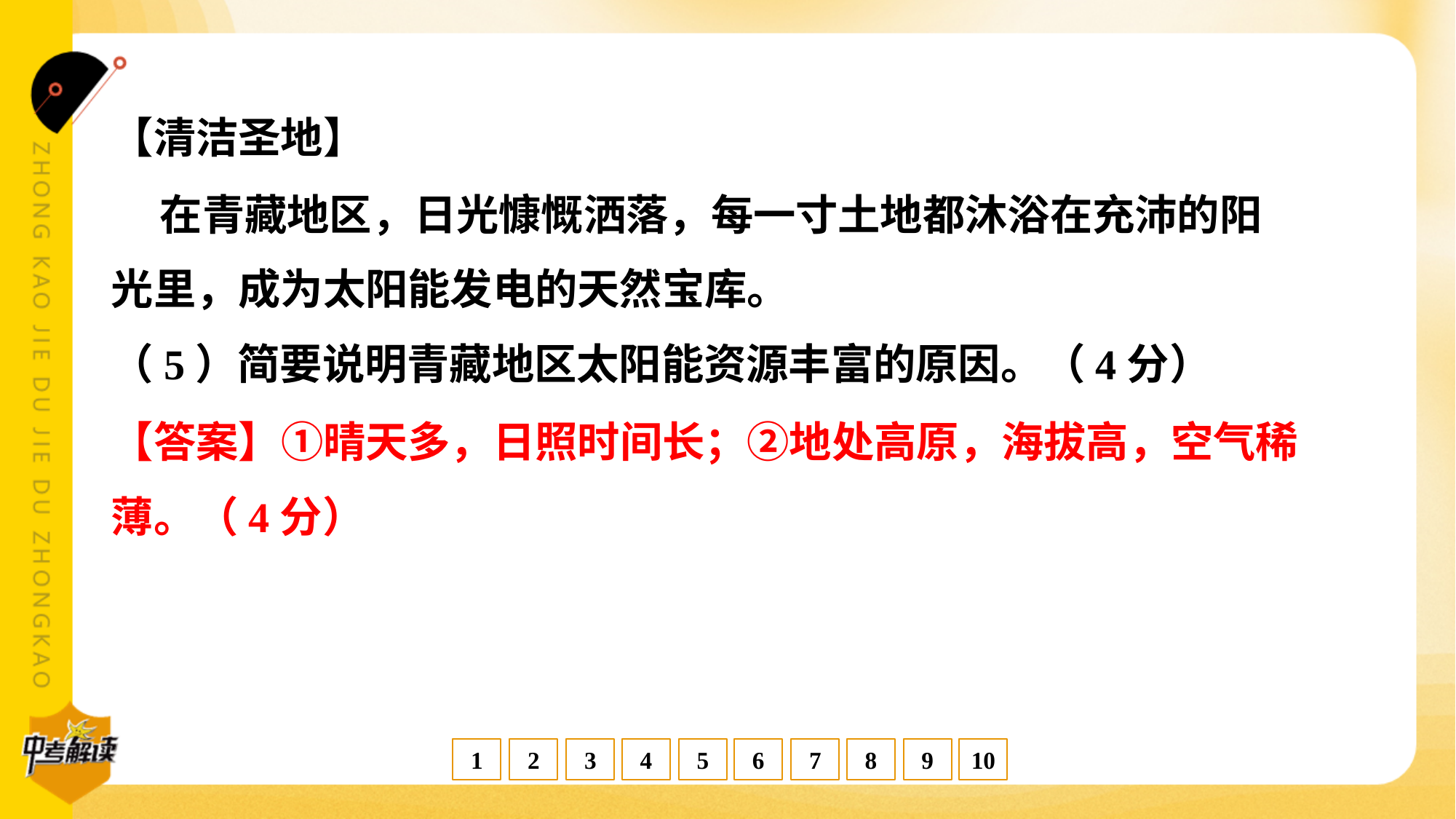

【清洁圣地】
    在青藏地区，日光慷慨洒落，每一寸土地都沐浴在充沛的阳
光里，成为太阳能发电的天然宝库。
（5）简要说明青藏地区太阳能资源丰富的原因。（4分）
【答案】①晴天多，日照时间长；②地处高原，海拔高，空气稀
薄。（4分）